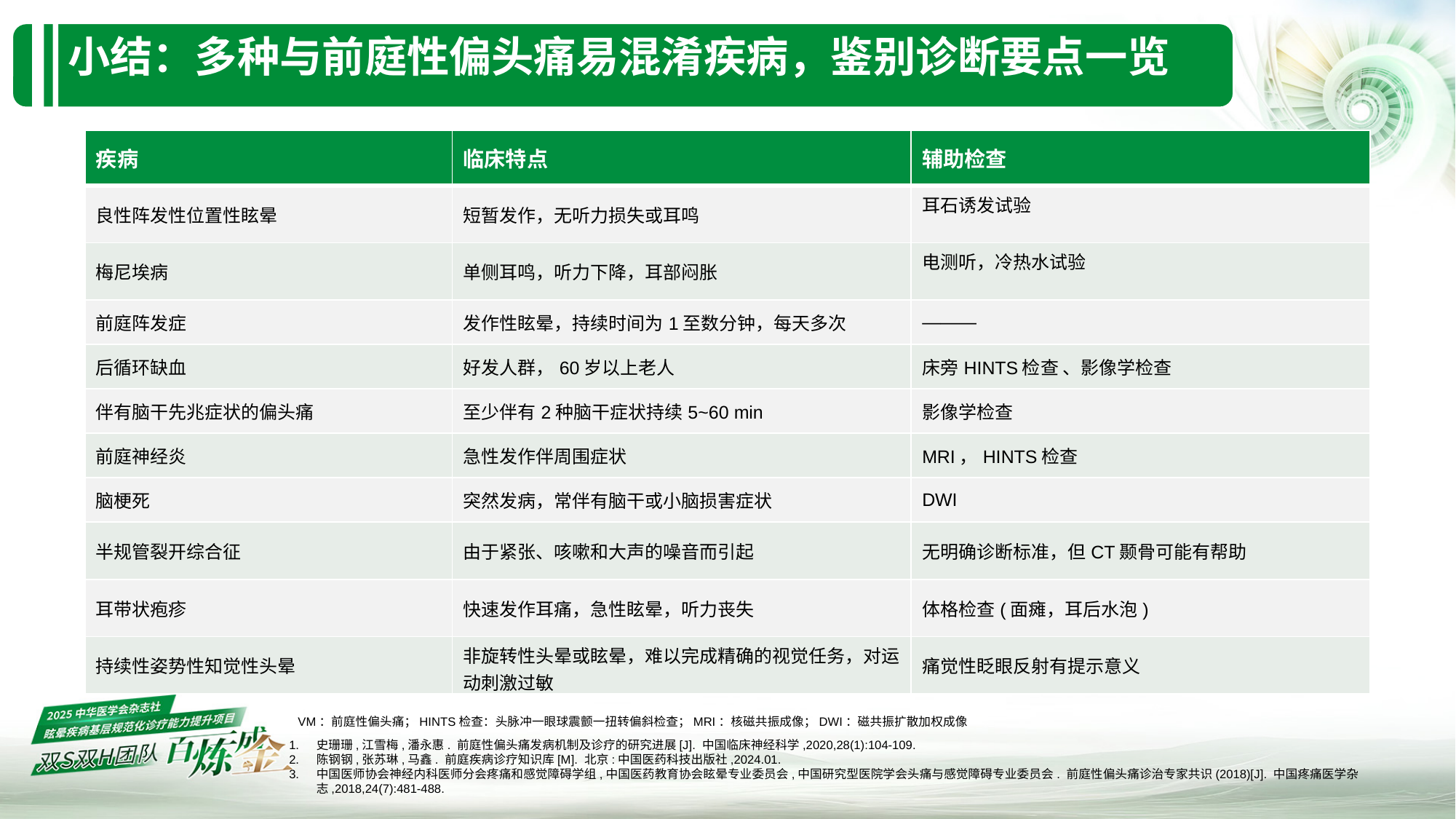

# 小结：多种与前庭性偏头痛易混淆疾病，鉴别诊断要点一览

| 疾病 | 临床特点 | 辅助检查 |
| --- | --- | --- |
| 良性阵发性位置性眩晕 | 短暂发作，无听力损失或耳鸣 | 耳石诱发试验 |
| 梅尼埃病 | 单侧耳鸣，听力下降，耳部闷胀 | 电测听，冷热水试验 |
| 前庭阵发症 | 发作性眩晕，持续时间为1至数分钟，每天多次 | ——— |
| 后循环缺血 | 好发人群，60岁以上老人 | 床旁HINTS检查 、影像学检查 |
| 伴有脑干先兆症状的偏头痛 | 至少伴有2种脑干症状持续5~60 min | 影像学检查 |
| 前庭神经炎 | 急性发作伴周围症状 | MRI，HINTS检查 |
| 脑梗死 | 突然发病，常伴有脑干或小脑损害症状 | DWI |
| 半规管裂开综合征 | 由于紧张、咳嗽和大声的噪音而引起 | 无明确诊断标准，但CT颞骨可能有帮助 |
| 耳带状疱疹 | 快速发作耳痛，急性眩晕，听力丧失 | 体格检查(面瘫，耳后水泡) |
| 持续性姿势性知觉性头晕 | 非旋转性头晕或眩晕，难以完成精确的视觉任务，对运动刺激过敏 | 痛觉性眨眼反射有提示意义 |
VM：前庭性偏头痛；HINTS检查：头脉冲一眼球震颤一扭转偏斜检查；MRI：核磁共振成像；DWI：磁共振扩散加权成像
史珊珊,江雪梅,潘永惠. 前庭性偏头痛发病机制及诊疗的研究进展[J]. 中国临床神经科学,2020,28(1):104-109.
陈钢钢,张苏琳,马鑫. 前庭疾病诊疗知识库[M]. 北京:中国医药科技出版社,2024.01.
中国医师协会神经内科医师分会疼痛和感觉障碍学组,中国医药教育协会眩晕专业委员会,中国研究型医院学会头痛与感觉障碍专业委员会. 前庭性偏头痛诊治专家共识(2018)[J]. 中国疼痛医学杂志,2018,24(7):481-488.